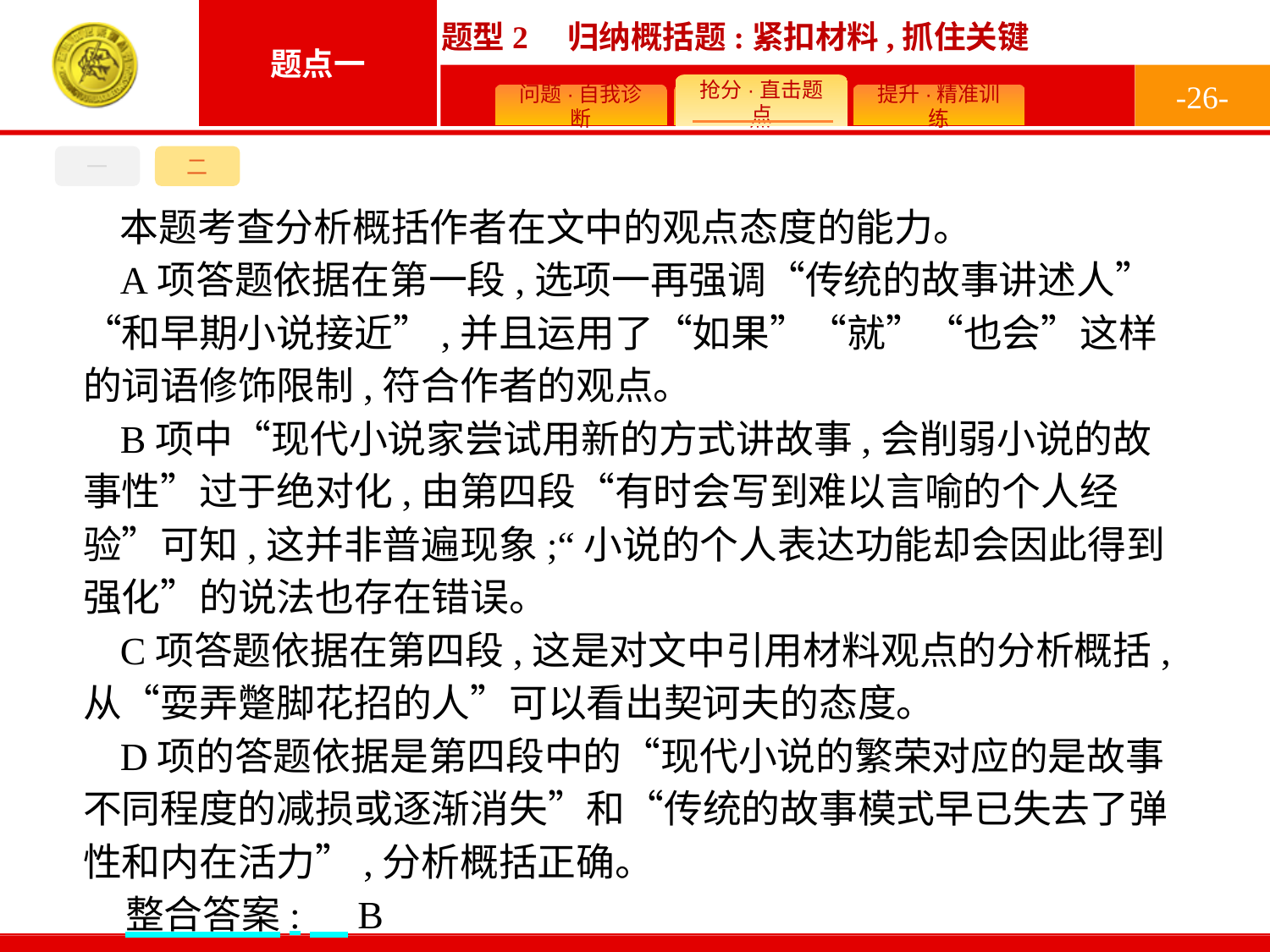

-26-
一
二
本题考查分析概括作者在文中的观点态度的能力。
A项答题依据在第一段,选项一再强调“传统的故事讲述人”“和早期小说接近”,并且运用了“如果”“就”“也会”这样的词语修饰限制,符合作者的观点。
B项中“现代小说家尝试用新的方式讲故事,会削弱小说的故事性”过于绝对化,由第四段“有时会写到难以言喻的个人经验”可知,这并非普遍现象;“小说的个人表达功能却会因此得到强化”的说法也存在错误。
C项答题依据在第四段,这是对文中引用材料观点的分析概括,从“耍弄蹩脚花招的人”可以看出契诃夫的态度。
D项的答题依据是第四段中的“现代小说的繁荣对应的是故事不同程度的减损或逐渐消失”和“传统的故事模式早已失去了弹性和内在活力”,分析概括正确。
整合答案:　B